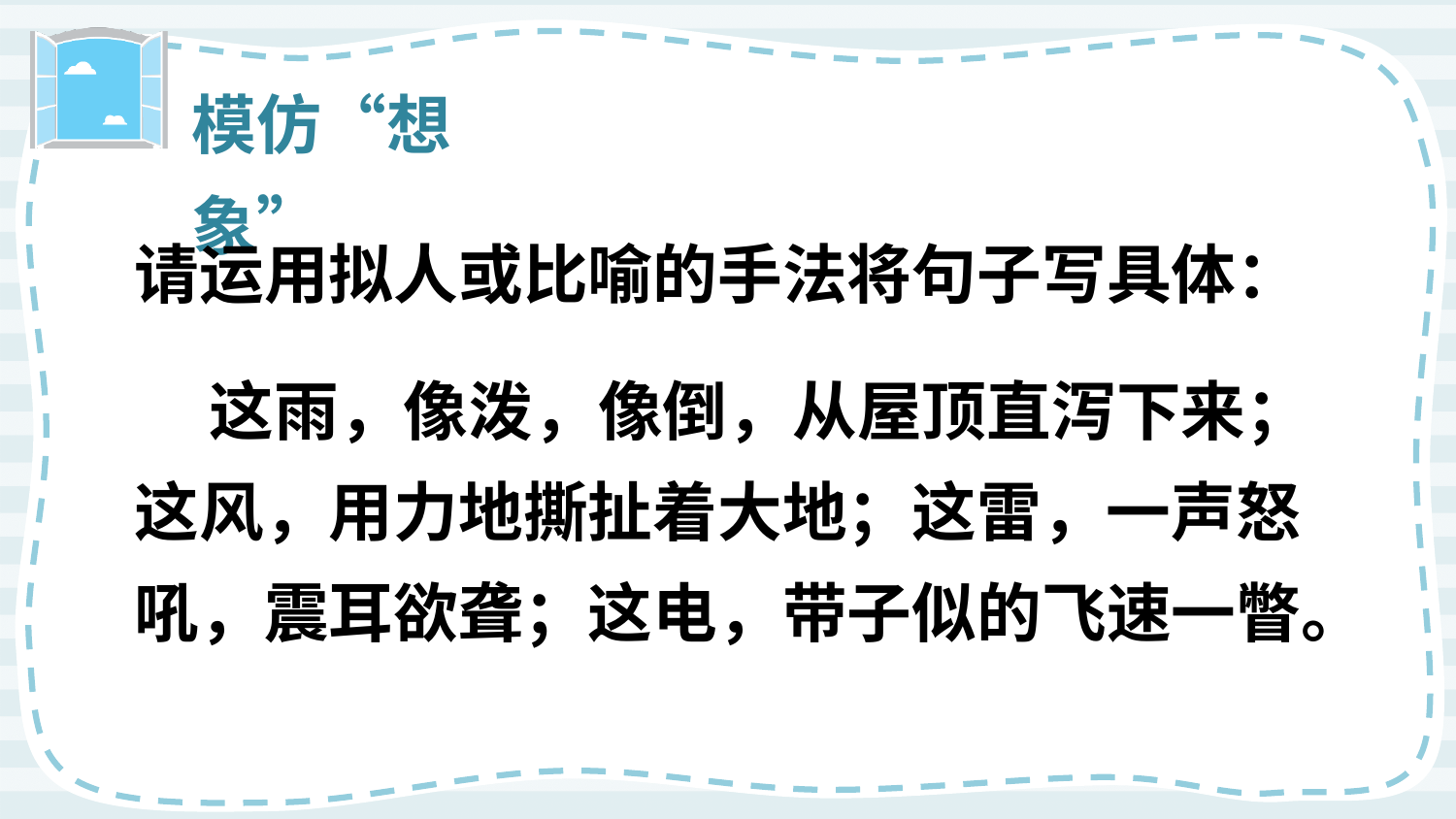

模仿“想象”
请运用拟人或比喻的手法将句子写具体：
    这雨，像泼，像倒，从屋顶直泻下来；这风，用力地撕扯着大地；这雷，一声怒吼，震耳欲聋；这电，带子似的飞速一瞥。